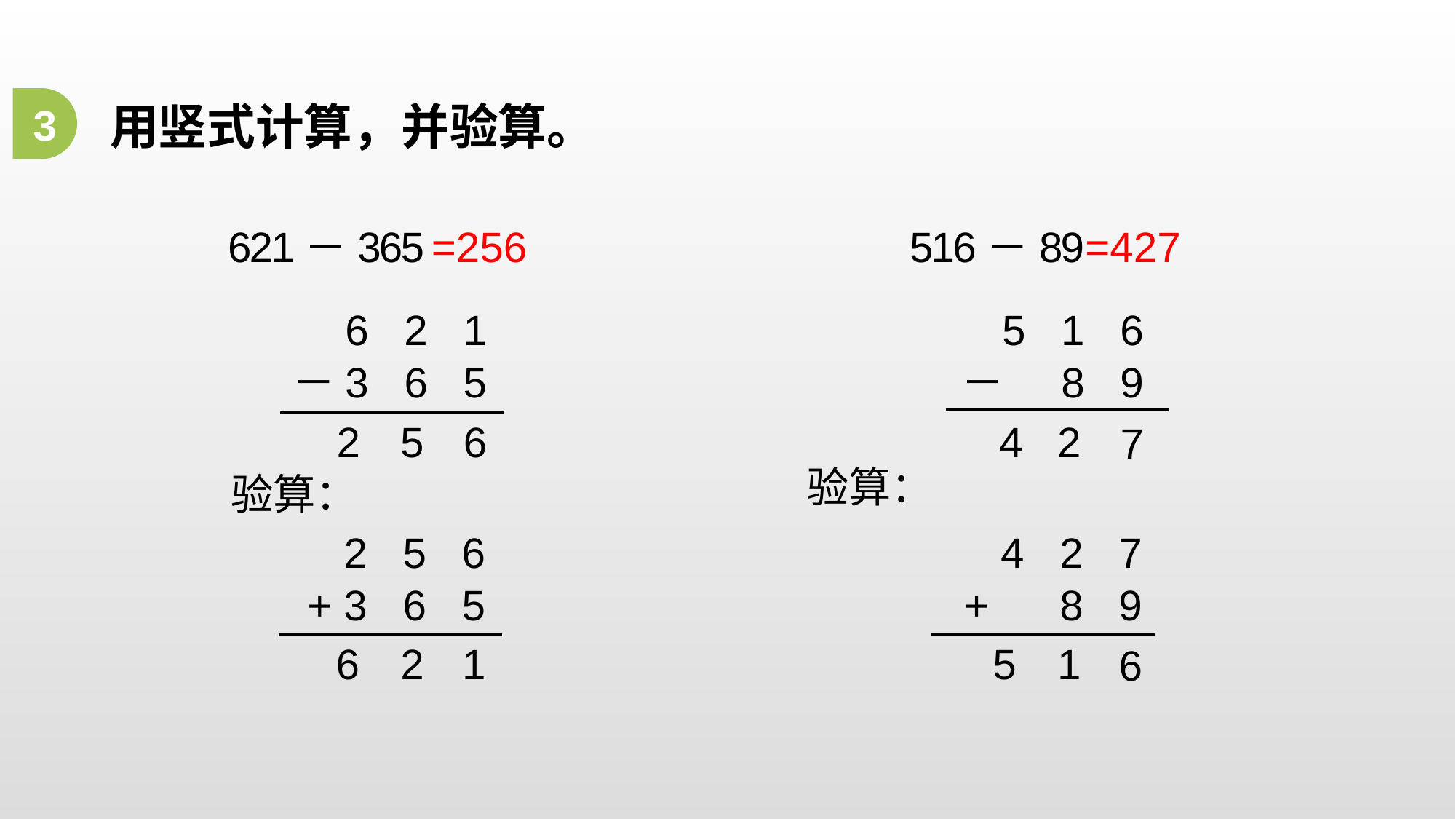

3
用竖式计算，并验算。
621－365
=256
516－89
=427
6   2   1
5   1   6
－3   6   5
－     8   9
2
5
6
4
2
7
验算：
验算：
2   5   6
4   2   7
+ 3   6   5
+      8   9
6
2
1
5
1
6